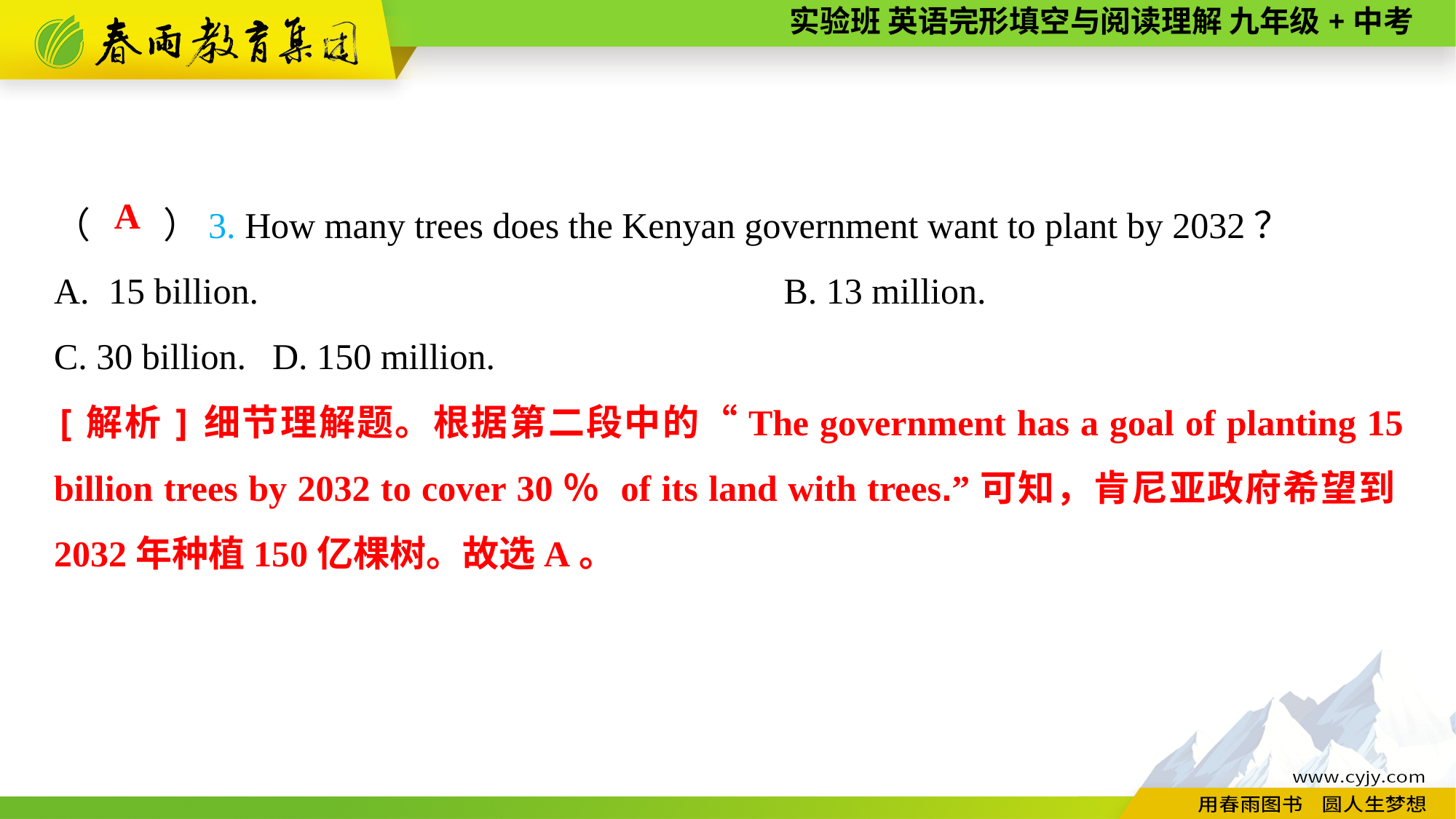

（　　）3. How many trees does the Kenyan government want to plant by 2032？
15 billion.	B. 13 million.
C. 30 billion.	D. 150 million.
A
[解析]细节理解题。根据第二段中的“The government has a goal of planting 15 billion trees by 2032 to cover 30％ of its land with trees.”可知，肯尼亚政府希望到2032年种植150亿棵树。故选A。